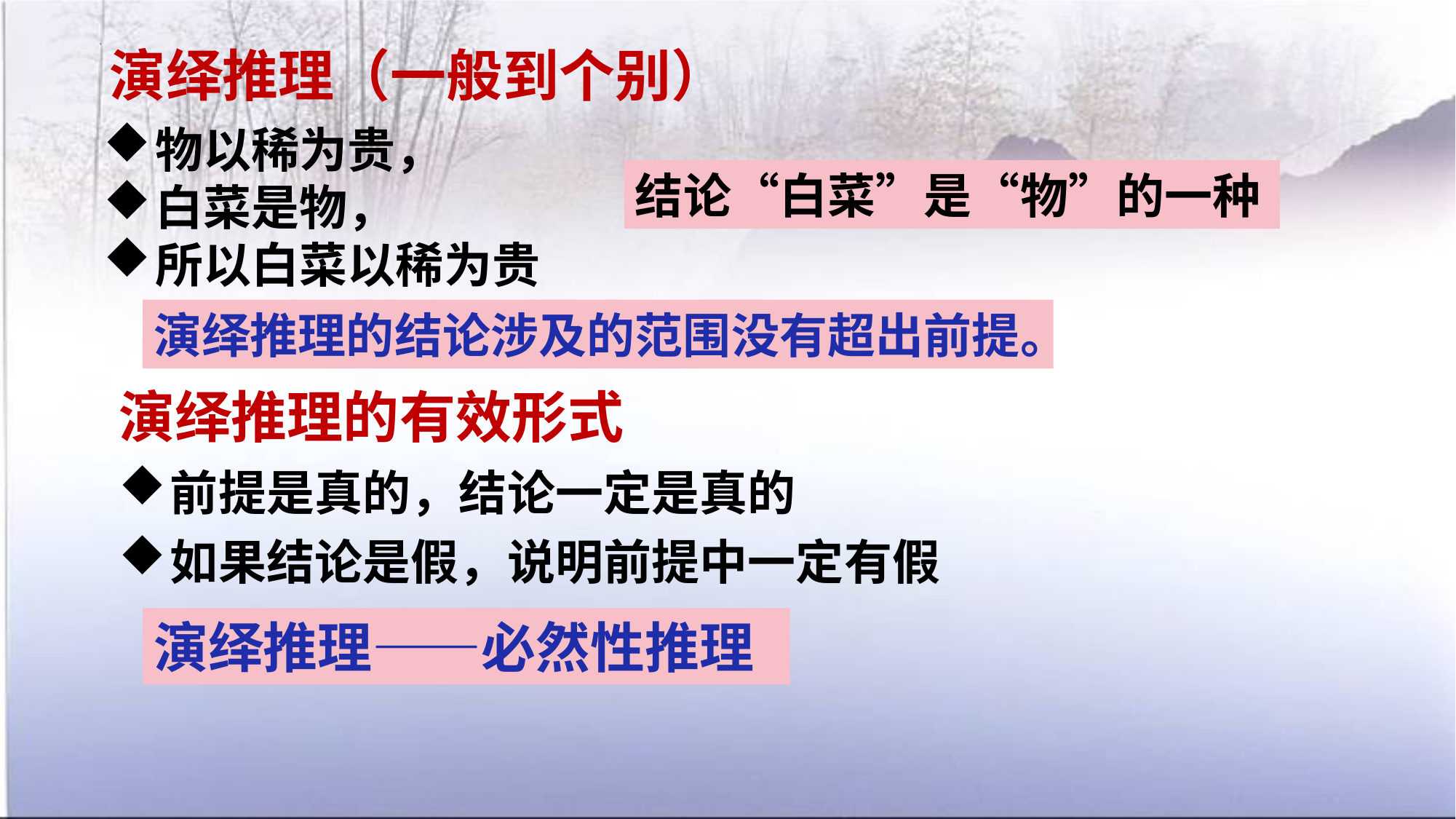

演绎推理（一般到个别）
物以稀为贵，
白菜是物，
所以白菜以稀为贵
结论“白菜”是“物”的一种
演绎推理的结论涉及的范围没有超出前提。
演绎推理的有效形式
前提是真的，结论一定是真的
如果结论是假，说明前提中一定有假
演绎推理——必然性推理